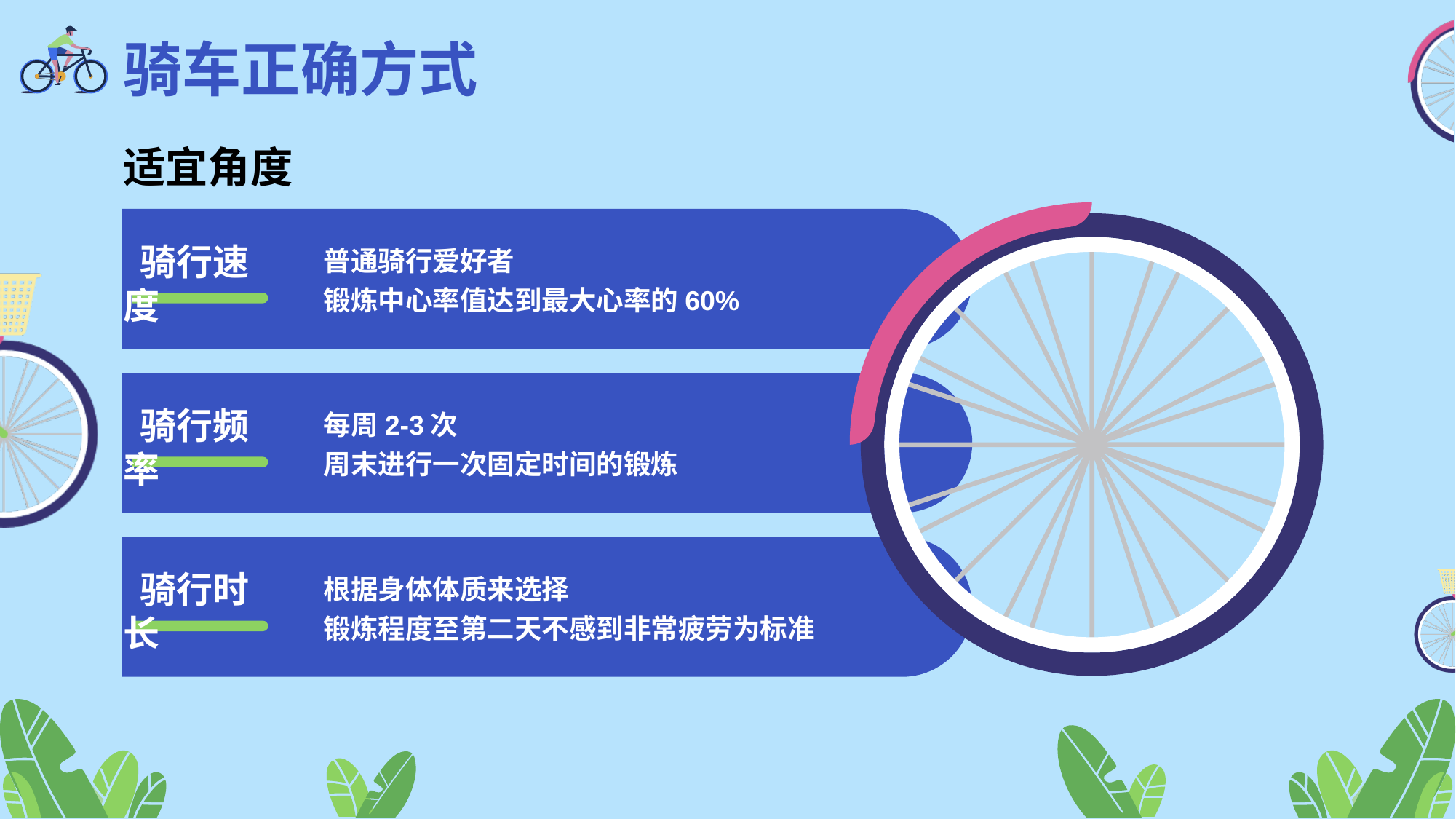

骑车正确方式
适宜角度

普通骑行爱好者
锻炼中心率值达到最大心率的60%
 骑行速度

每周2-3次
周末进行一次固定时间的锻炼
 骑行频率

根据身体体质来选择
锻炼程度至第二天不感到非常疲劳为标准
 骑行时长